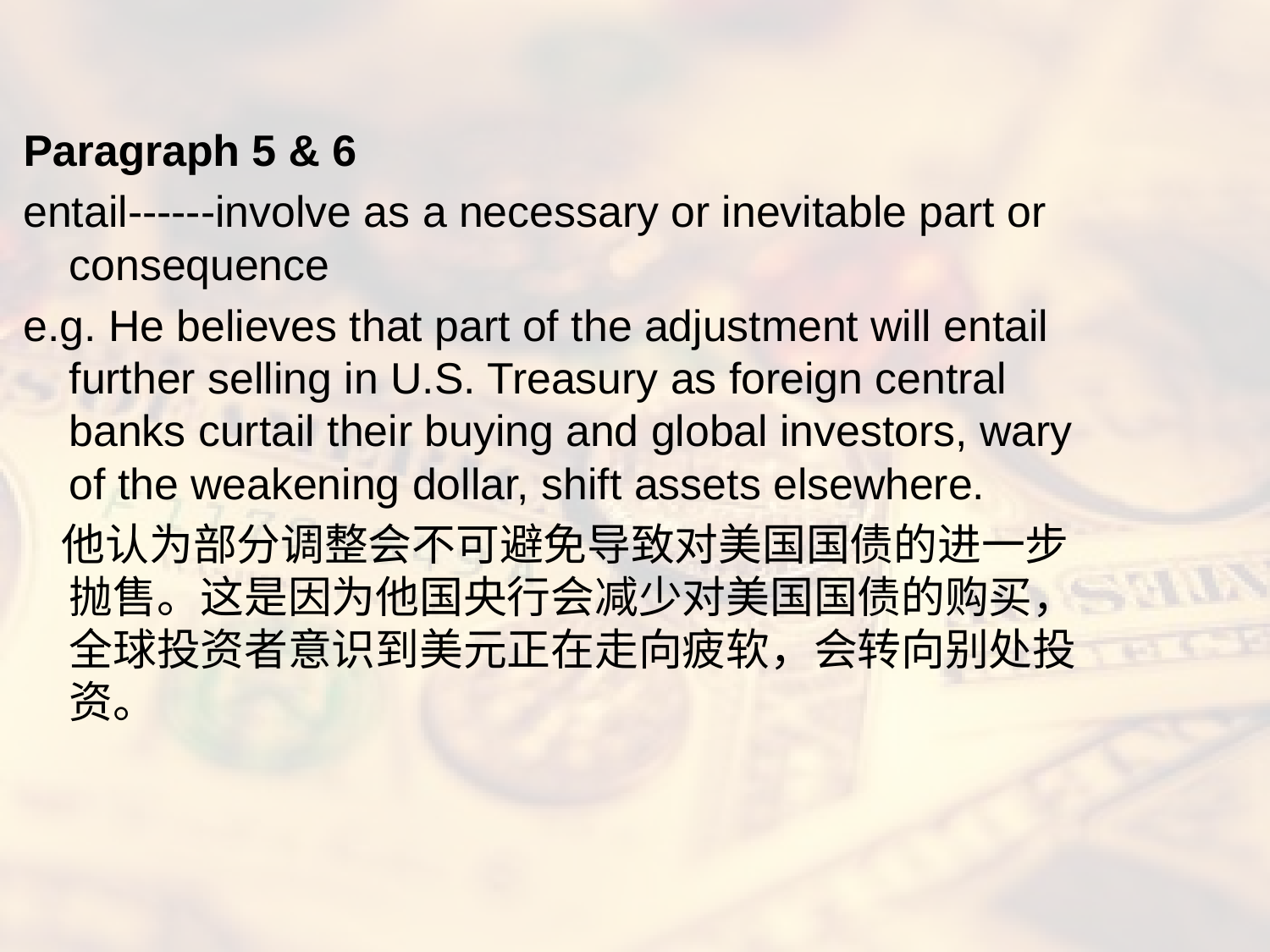

#
Paragraph 5 & 6
entail------involve as a necessary or inevitable part or consequence
e.g. He believes that part of the adjustment will entail further selling in U.S. Treasury as foreign central banks curtail their buying and global investors, wary of the weakening dollar, shift assets elsewhere.
   他认为部分调整会不可避免导致对美国国债的进一步抛售。这是因为他国央行会减少对美国国债的购买，全球投资者意识到美元正在走向疲软，会转向别处投资。